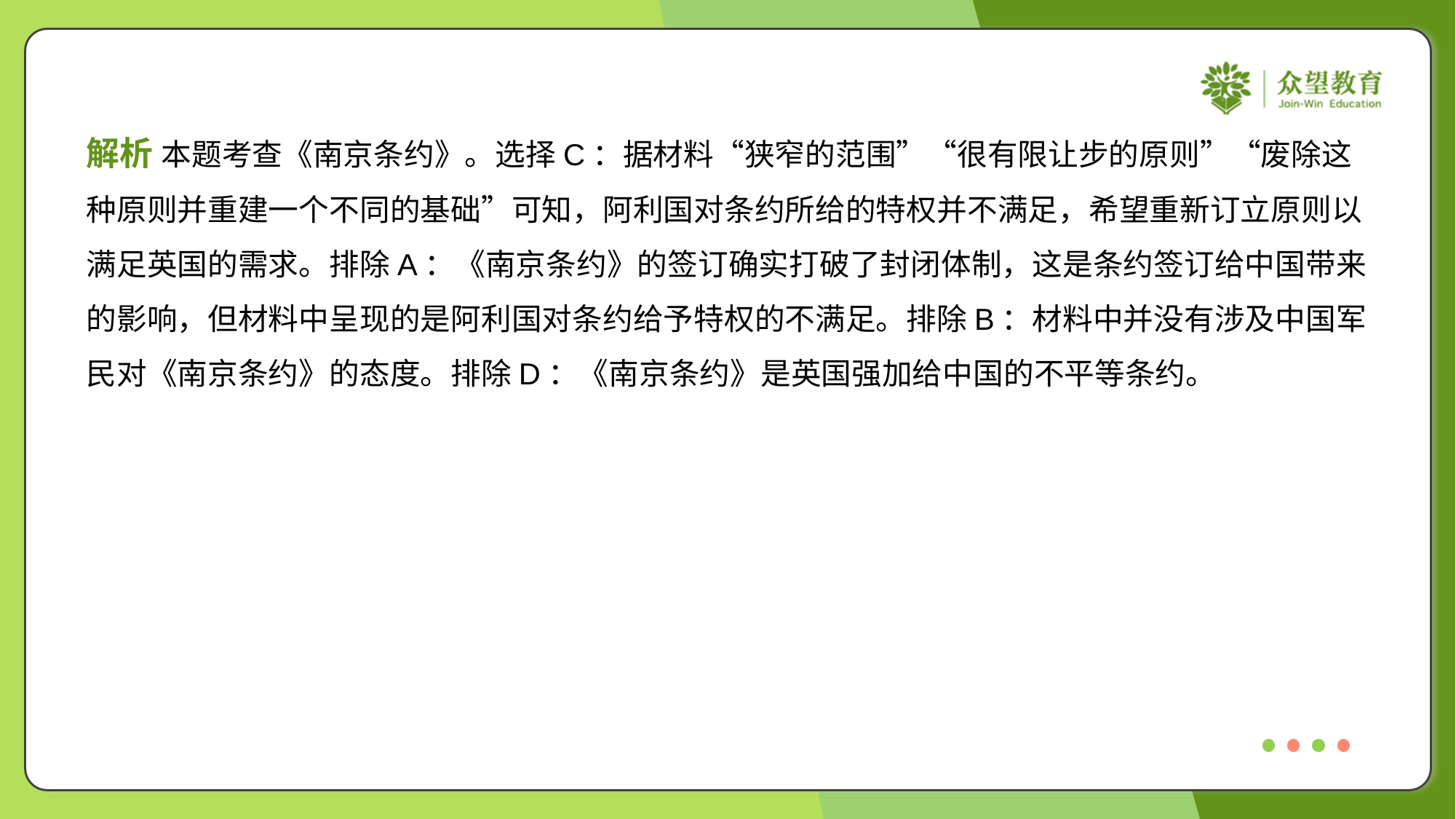

解析 本题考查《南京条约》。选择C：据材料“狭窄的范围”“很有限让步的原则”“废除这
种原则并重建一个不同的基础”可知，阿利国对条约所给的特权并不满足，希望重新订立原则以
满足英国的需求。排除A：《南京条约》的签订确实打破了封闭体制，这是条约签订给中国带来
的影响，但材料中呈现的是阿利国对条约给予特权的不满足。排除B：材料中并没有涉及中国军
民对《南京条约》的态度。排除D：《南京条约》是英国强加给中国的不平等条约。